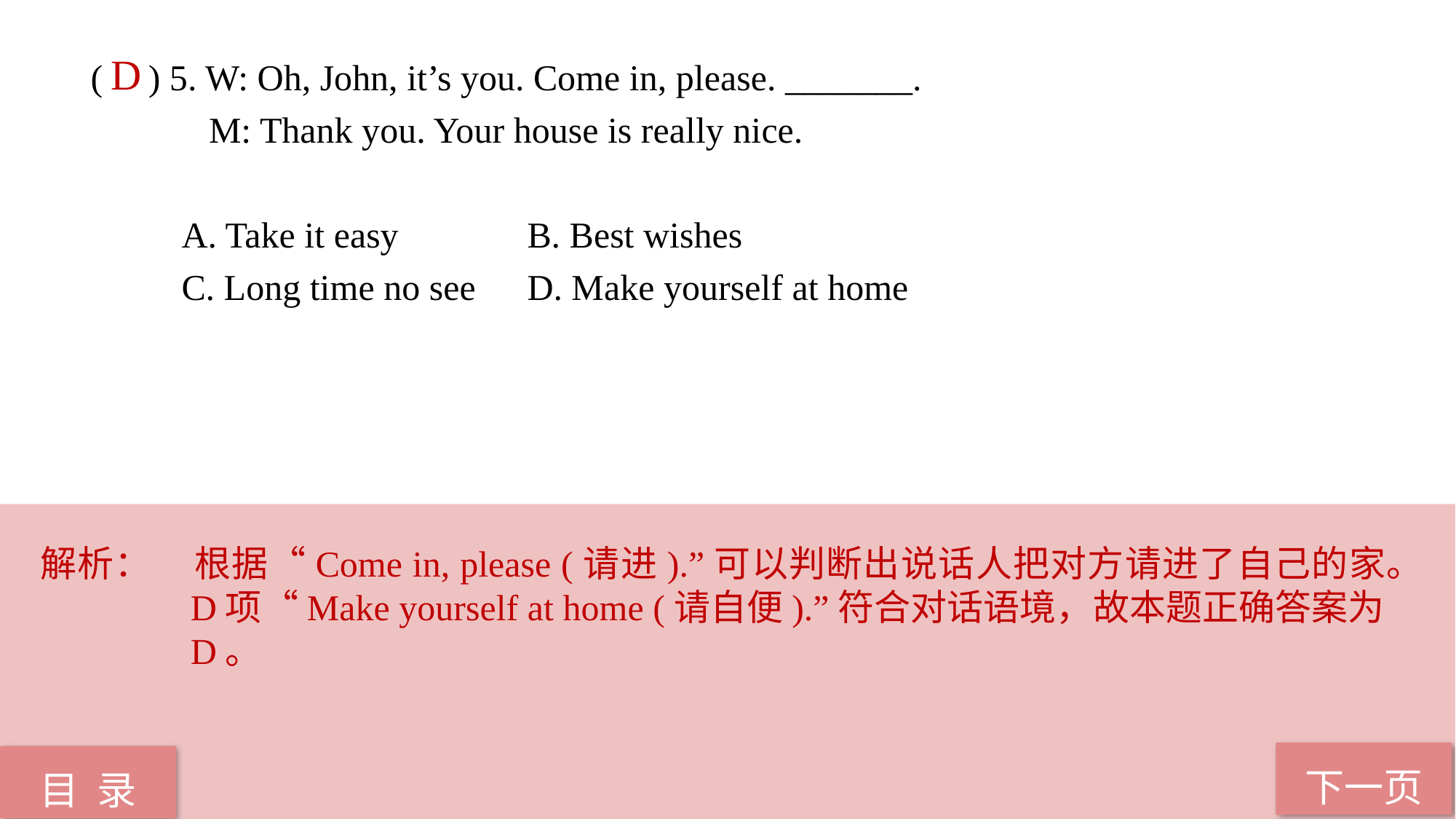

(     ) 5. W: Oh, John, it’s you. Come in, please. _______.
             M: Thank you. Your house is really nice.

          A. Take it easy 		B. Best wishes
          C. Long time no see 	D. Make yourself at home
D
解析：	根据“Come in, please (请进).”可以判断出说话人把对方请进了自己的家。D项“Make yourself at home (请自便).”符合对话语境，故本题正确答案为D。
下一页